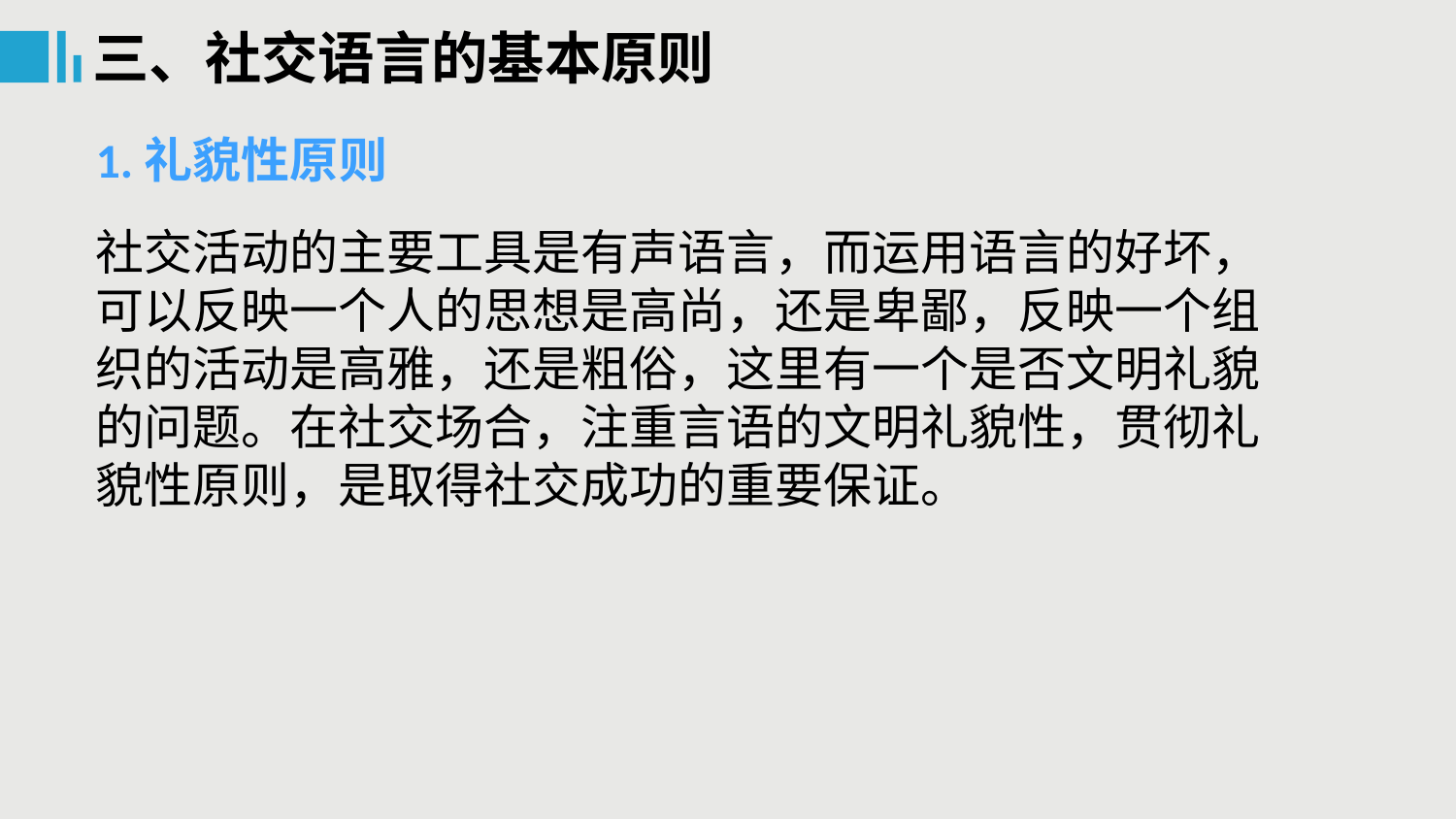

三、社交语言的基本原则

1.礼貌性原则
社交活动的主要工具是有声语言，而运用语言的好坏，可以反映一个人的思想是高尚，还是卑鄙，反映一个组织的活动是高雅，还是粗俗，这里有一个是否文明礼貌的问题。在社交场合，注重言语的文明礼貌性，贯彻礼貌性原则，是取得社交成功的重要保证。